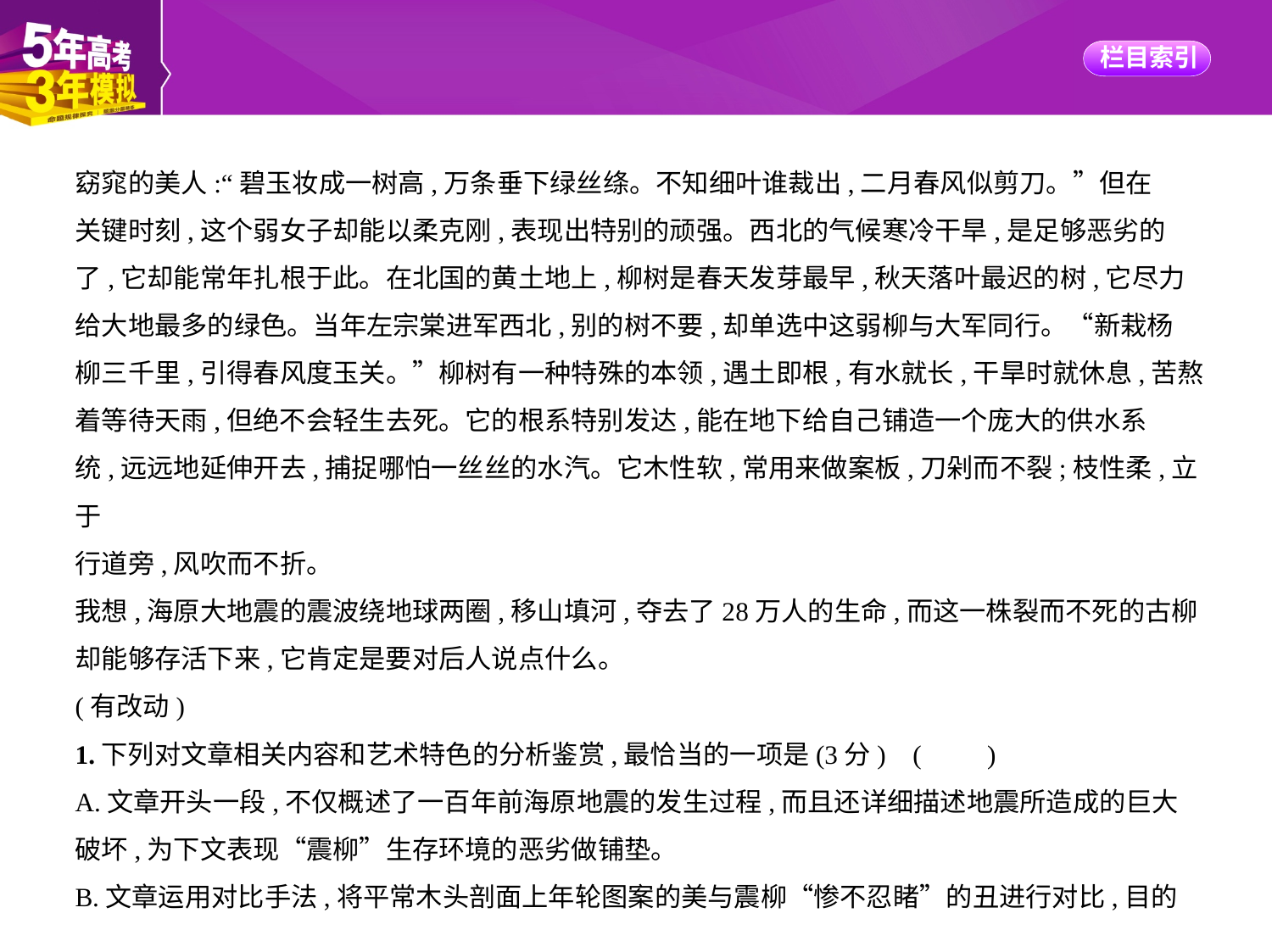

窈窕的美人:“碧玉妆成一树高,万条垂下绿丝绦。不知细叶谁裁出,二月春风似剪刀。”但在
关键时刻,这个弱女子却能以柔克刚,表现出特别的顽强。西北的气候寒冷干旱,是足够恶劣的
了,它却能常年扎根于此。在北国的黄土地上,柳树是春天发芽最早,秋天落叶最迟的树,它尽力
给大地最多的绿色。当年左宗棠进军西北,别的树不要,却单选中这弱柳与大军同行。“新栽杨
柳三千里,引得春风度玉关。”柳树有一种特殊的本领,遇土即根,有水就长,干旱时就休息,苦熬
着等待天雨,但绝不会轻生去死。它的根系特别发达,能在地下给自己铺造一个庞大的供水系
统,远远地延伸开去,捕捉哪怕一丝丝的水汽。它木性软,常用来做案板,刀剁而不裂;枝性柔,立于
行道旁,风吹而不折。
我想,海原大地震的震波绕地球两圈,移山填河,夺去了28万人的生命,而这一株裂而不死的古柳
却能够存活下来,它肯定是要对后人说点什么。
(有改动)
1.下列对文章相关内容和艺术特色的分析鉴赏,最恰当的一项是(3分) (　　)
A.文章开头一段,不仅概述了一百年前海原地震的发生过程,而且还详细描述地震所造成的巨大
破坏,为下文表现“震柳”生存环境的恶劣做铺垫。
B.文章运用对比手法,将平常木头剖面上年轮图案的美与震柳“惨不忍睹”的丑进行对比,目的